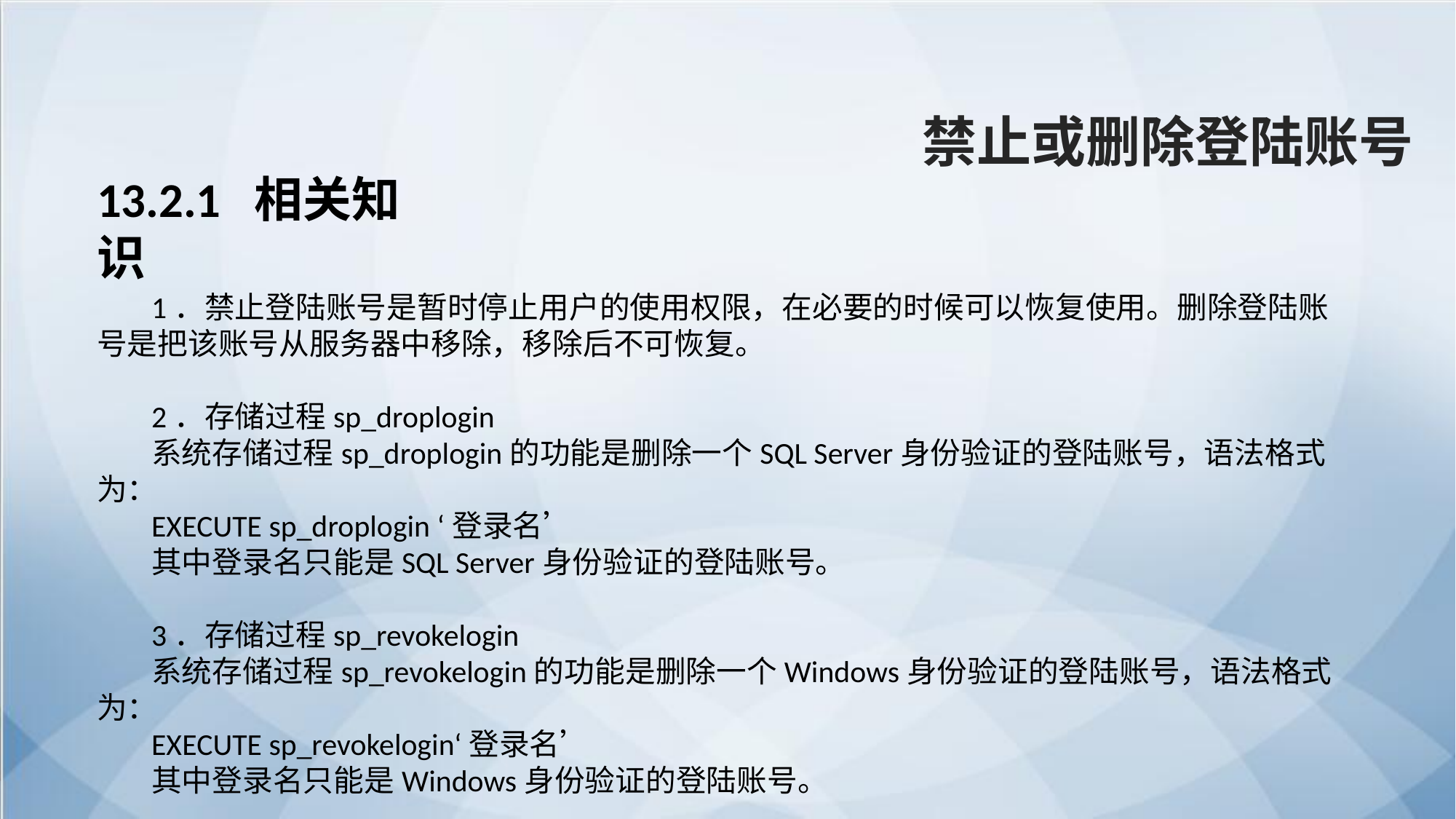

禁止或删除登陆账号
13.2.1  相关知识
1．禁止登陆账号是暂时停止用户的使用权限，在必要的时候可以恢复使用。删除登陆账号是把该账号从服务器中移除，移除后不可恢复。

2．存储过程sp_droplogin
系统存储过程sp_droplogin的功能是删除一个SQL Server身份验证的登陆账号，语法格式为：
EXECUTE sp_droplogin ‘登录名’
其中登录名只能是SQL Server身份验证的登陆账号。

3．存储过程sp_revokelogin
系统存储过程sp_revokelogin的功能是删除一个Windows身份验证的登陆账号，语法格式为：
EXECUTE sp_revokelogin‘登录名’
其中登录名只能是Windows身份验证的登陆账号。